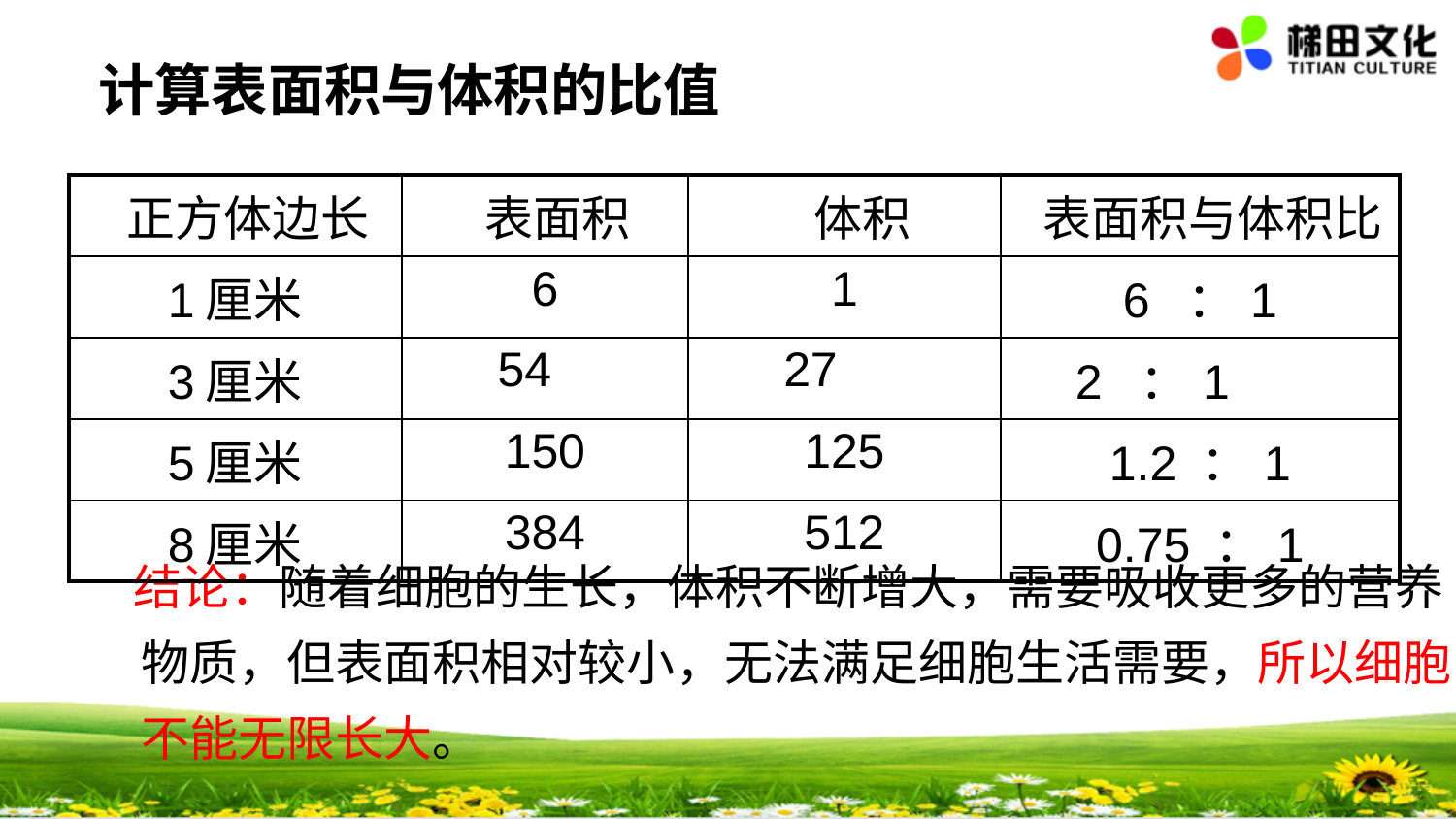

计算表面积与体积的比值
| 正方体边长 | 表面积 | 体积 | 表面积与体积比 |
| --- | --- | --- | --- |
| 1厘米 | 6 | 1 | 6 ：1 |
| 3厘米 | 54 | 27 | 2 ：1 |
| 5厘米 | 150 | 125 | 1.2 ：1 |
| 8厘米 | 384 | 512 | 0.75 ：1 |
 结论：随着细胞的生长，体积不断增大，需要吸收更多的营养物质，但表面积相对较小，无法满足细胞生活需要，所以细胞不能无限长大。